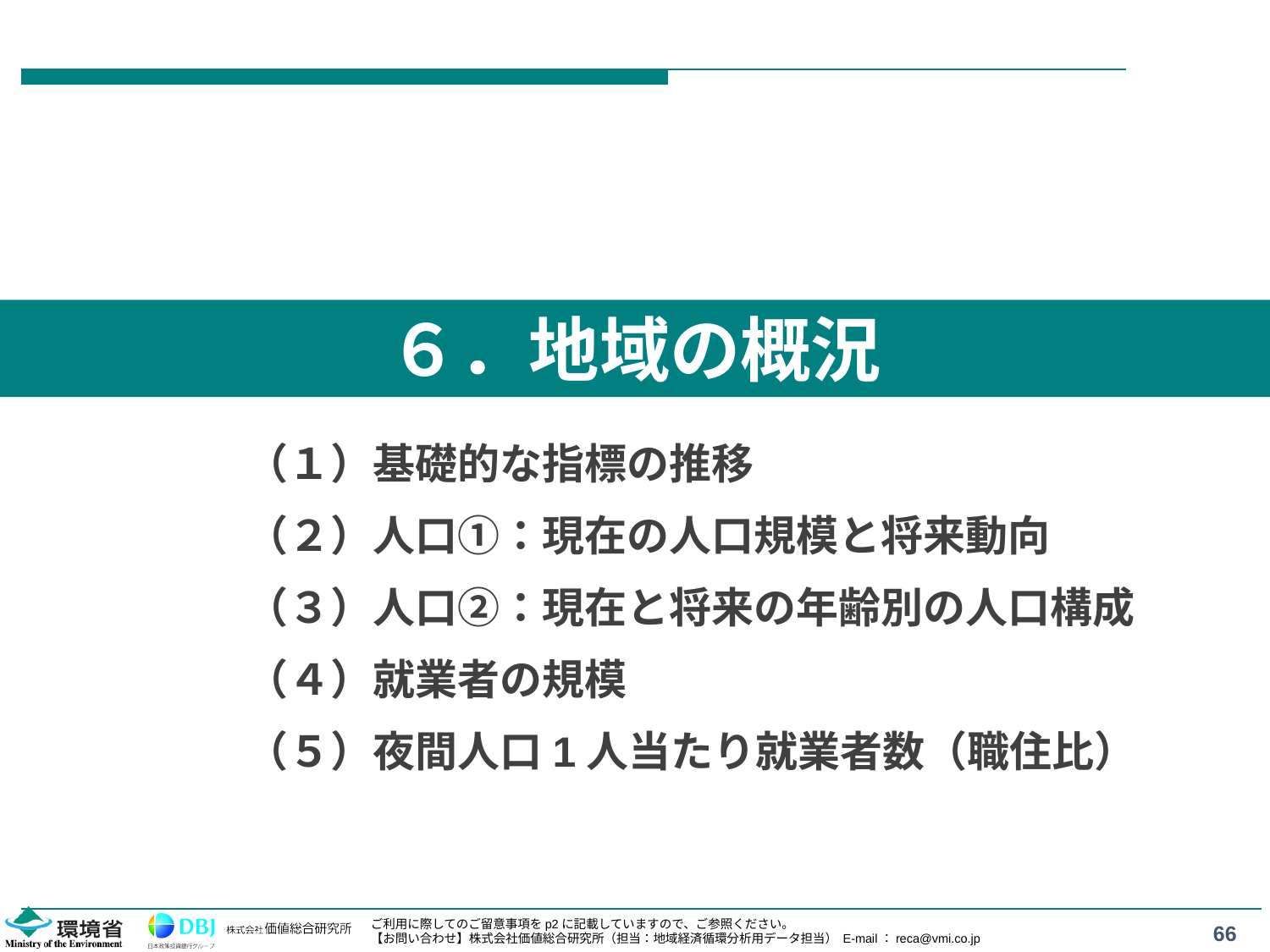

６．地域の概況
（１）基礎的な指標の推移
（２）人口①：現在の人口規模と将来動向
（３）人口②：現在と将来の年齢別の人口構成
（４）就業者の規模
（５）夜間人口1人当たり就業者数（職住比）
ご利用に際してのご留意事項をp2に記載していますので、ご参照ください。
【お問い合わせ】株式会社価値総合研究所（担当：地域経済循環分析用データ担当） E-mail：reca@vmi.co.jp
66